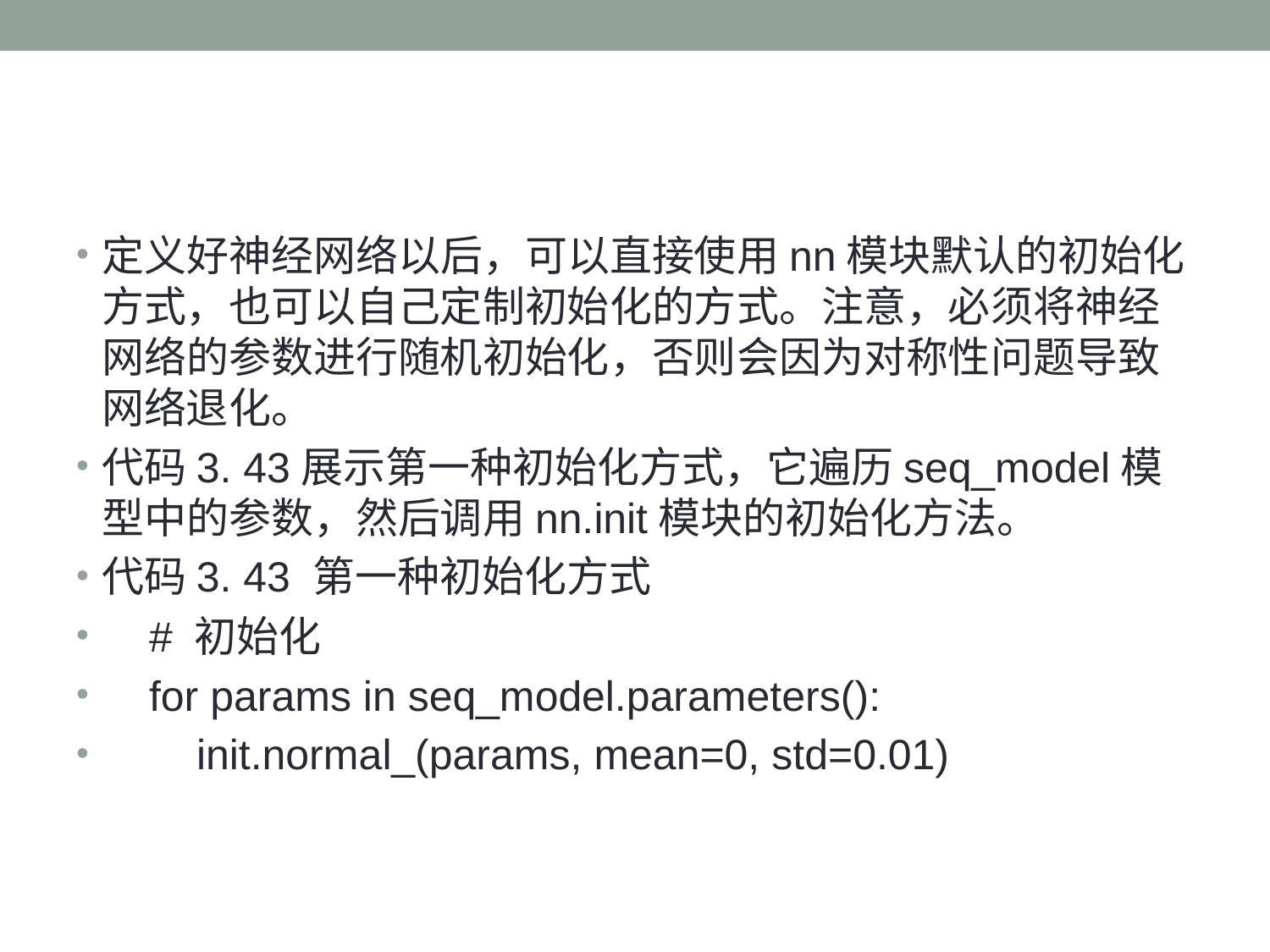

定义好神经网络以后，可以直接使用nn模块默认的初始化方式，也可以自己定制初始化的方式。注意，必须将神经网络的参数进行随机初始化，否则会因为对称性问题导致网络退化。
代码3. 43展示第一种初始化方式，它遍历seq_model模型中的参数，然后调用nn.init模块的初始化方法。
代码3. 43 第一种初始化方式
    # 初始化
    for params in seq_model.parameters():
        init.normal_(params, mean=0, std=0.01)